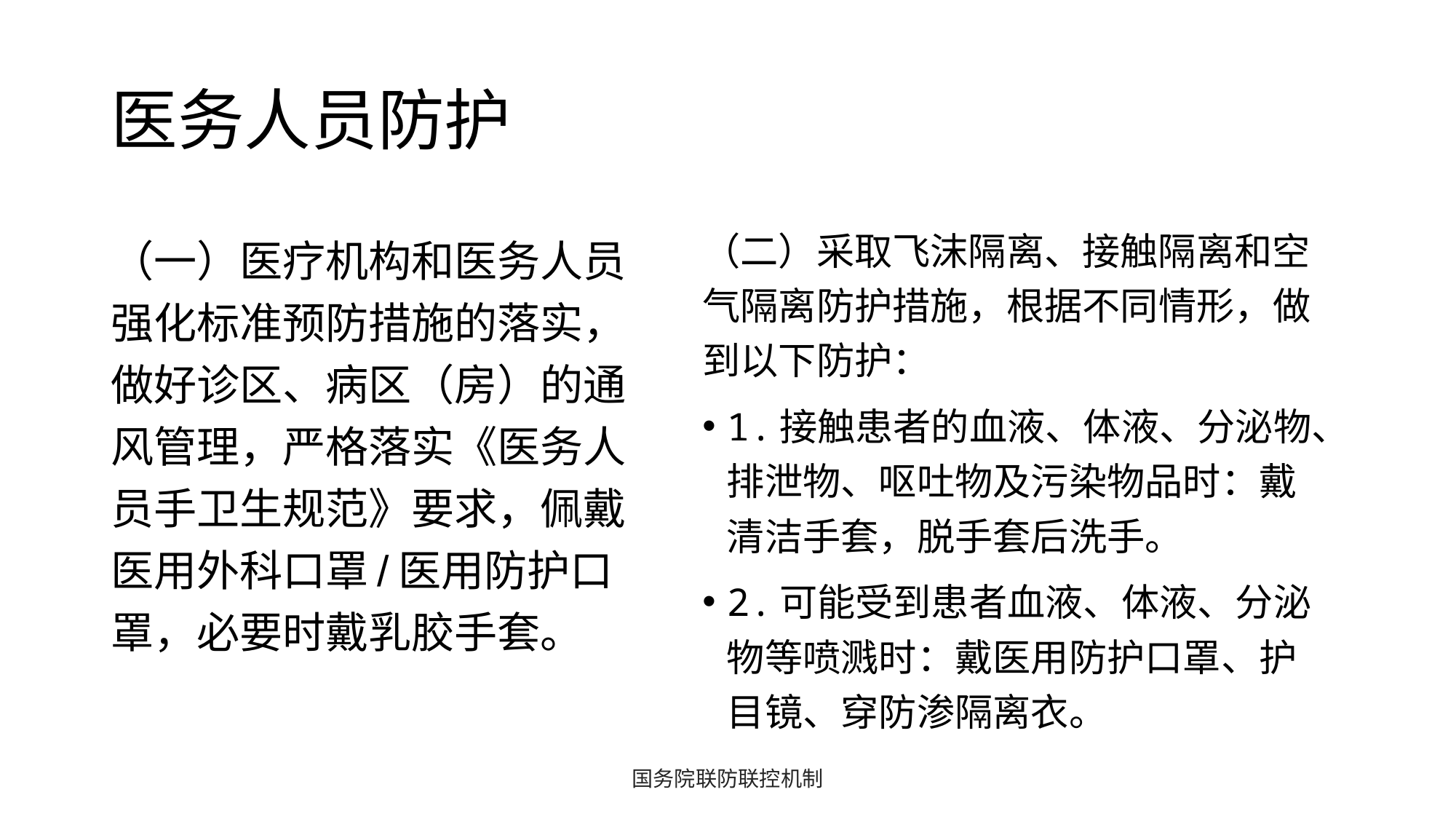

# 医务人员防护
（二）采取飞沫隔离、接触隔离和空气隔离防护措施，根据不同情形，做到以下防护：
1.接触患者的血液、体液、分泌物、排泄物、呕吐物及污染物品时：戴清洁手套，脱手套后洗手。
2.可能受到患者血液、体液、分泌物等喷溅时：戴医用防护口罩、护目镜、穿防渗隔离衣。
（一）医疗机构和医务人员强化标准预防措施的落实，做好诊区、病区（房）的通风管理，严格落实《医务人员手卫生规范》要求，佩戴医用外科口罩/医用防护口罩，必要时戴乳胶手套。

国务院联防联控机制
25